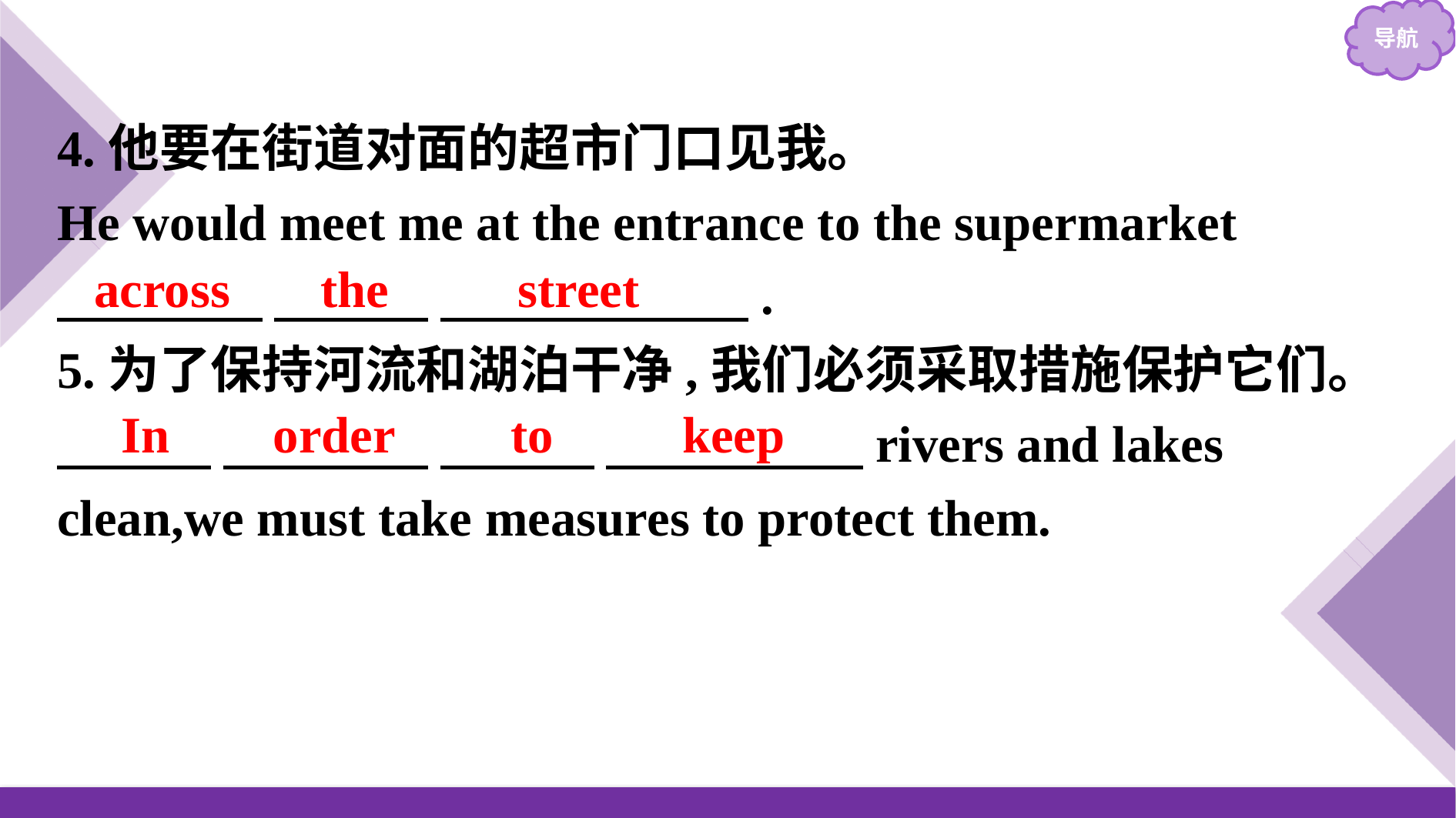

4.他要在街道对面的超市门口见我。
He would meet me at the entrance to the supermarket
　　　　 　　　 　　　　　　.
5.为了保持河流和湖泊干净,我们必须采取措施保护它们。
　　　 　　　　 　　　 　　　　　rivers and lakes clean,we must take measures to protect them.
across       the          street
In        order         to          keep